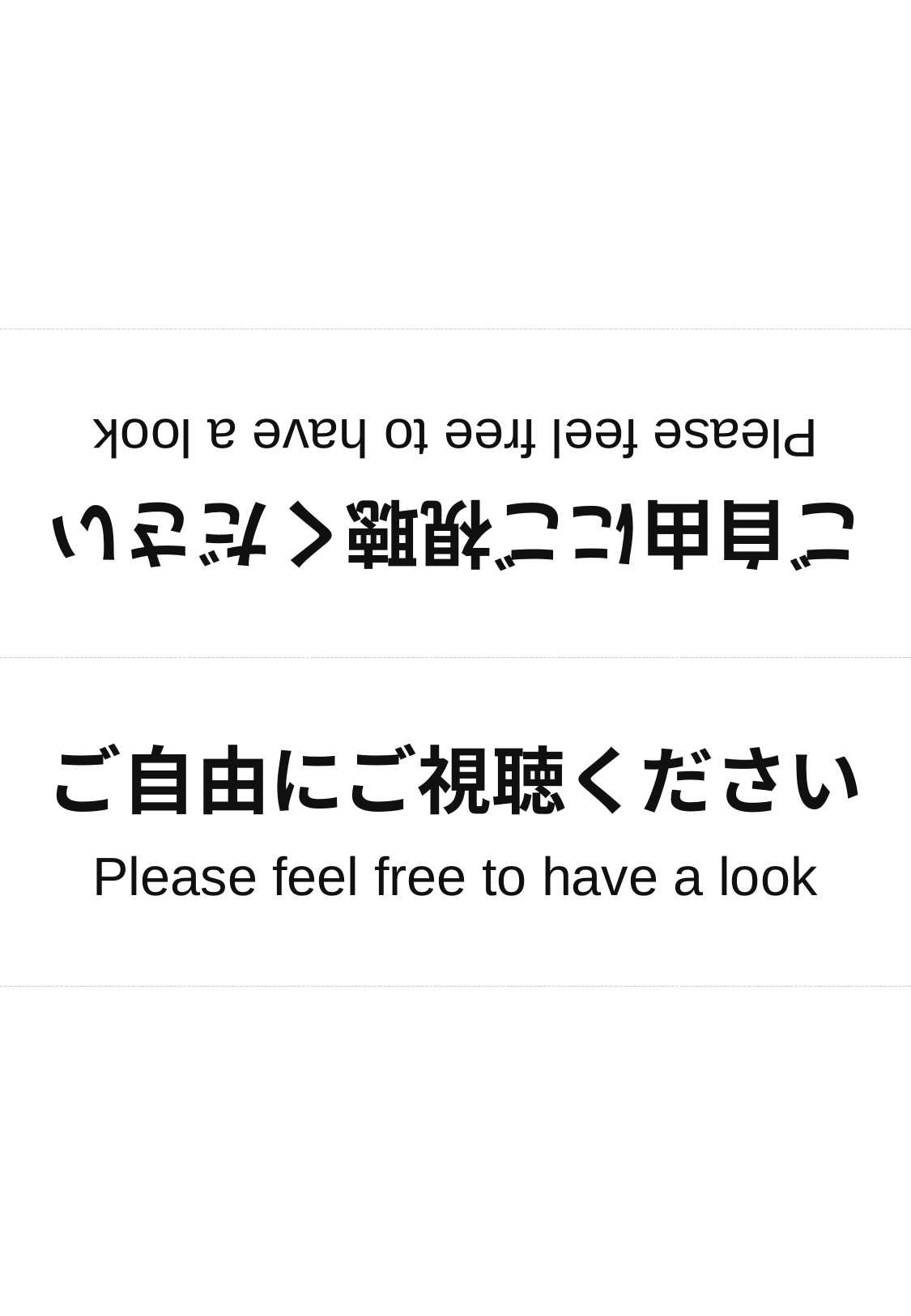

ご自由にご視聴ください
Please feel free to have a look
ご自由にご視聴ください
Please feel free to have a look